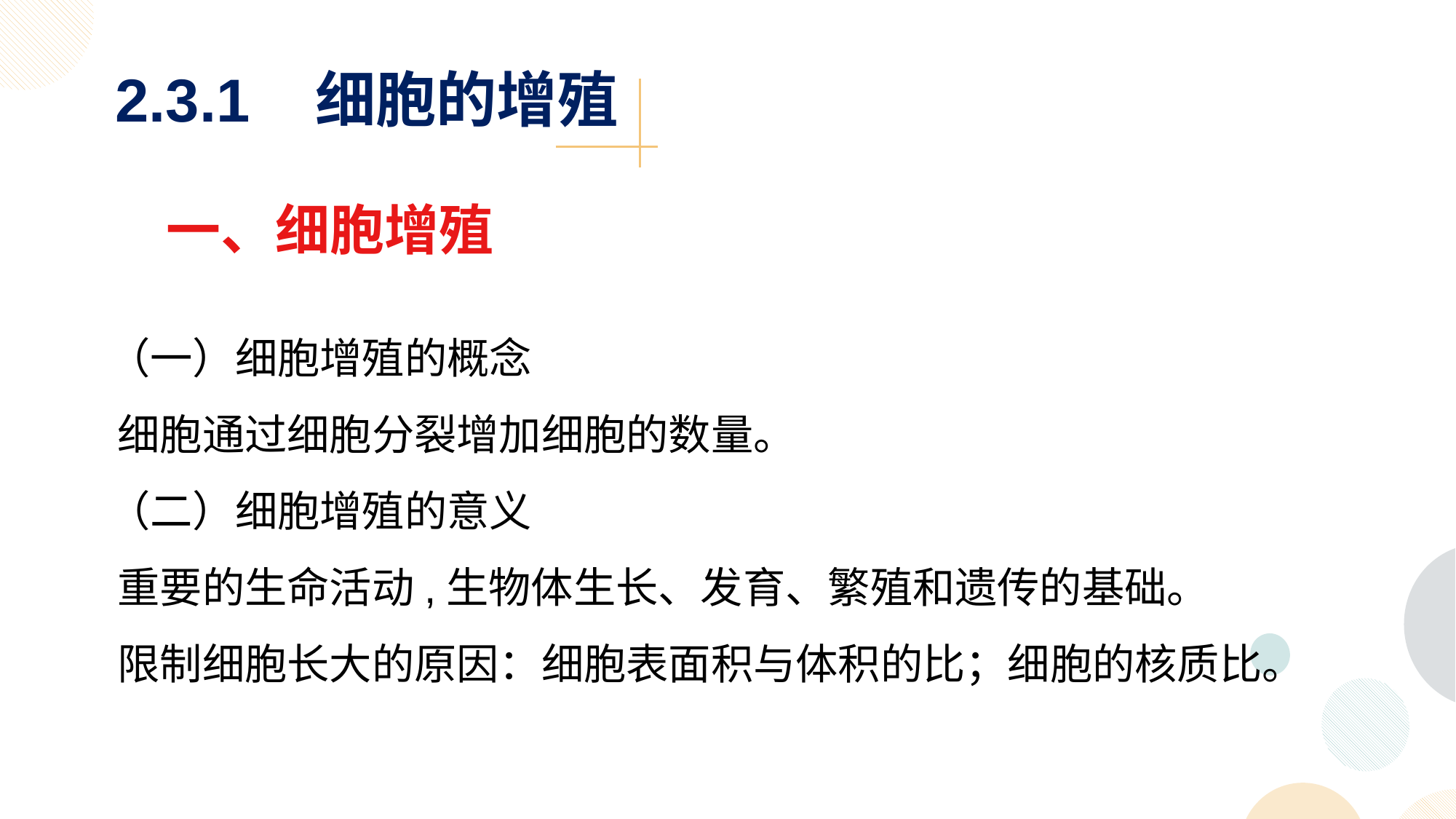

2.3.1   细胞的增殖
一、细胞增殖
   （一）细胞增殖的概念
    细胞通过细胞分裂增加细胞的数量。
   （二）细胞增殖的意义
    重要的生命活动,生物体生长、发育、繁殖和遗传的基础。
    限制细胞长大的原因：细胞表面积与体积的比；细胞的核质比。